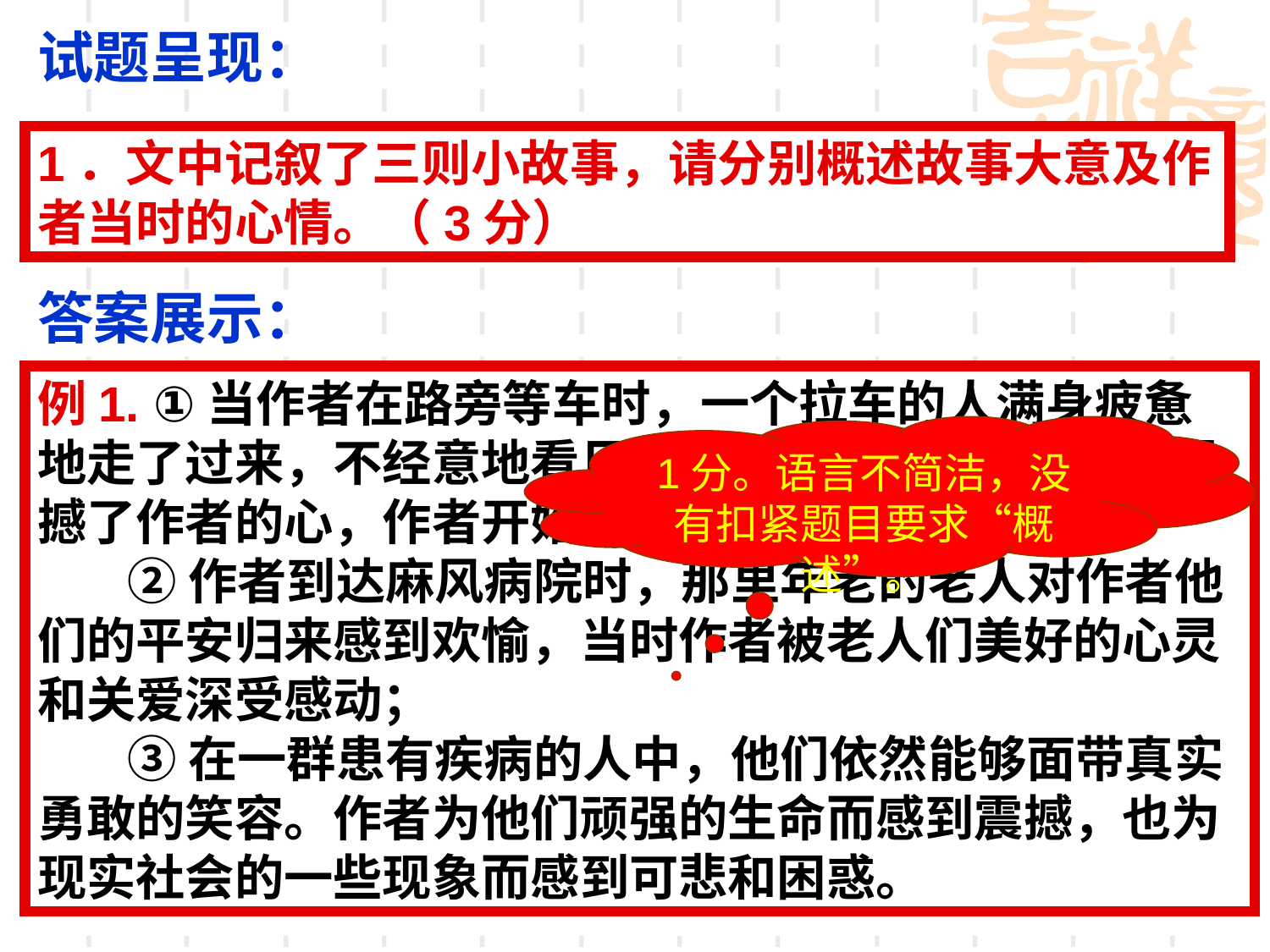

试题呈现：
1．文中记叙了三则小故事，请分别概述故事大意及作者当时的心情。（3分）
答案展示：
失误诊断
例1. ①当作者在路旁等车时，一个拉车的人满身疲惫地走了过来，不经意地看见了他汗水滴落的一瞬间，震撼了作者的心，作者开始敬佩拉车的人；
        ②作者到达麻风病院时，那里年老的老人对作者他们的平安归来感到欢愉，当时作者被老人们美好的心灵和关爱深受感动；
        ③在一群患有疾病的人中，他们依然能够面带真实勇敢的笑容。作者为他们顽强的生命而感到震撼，也为现实社会的一些现象而感到可悲和困惑。

1分。语言不简洁，没有扣紧题目要求“概述”。